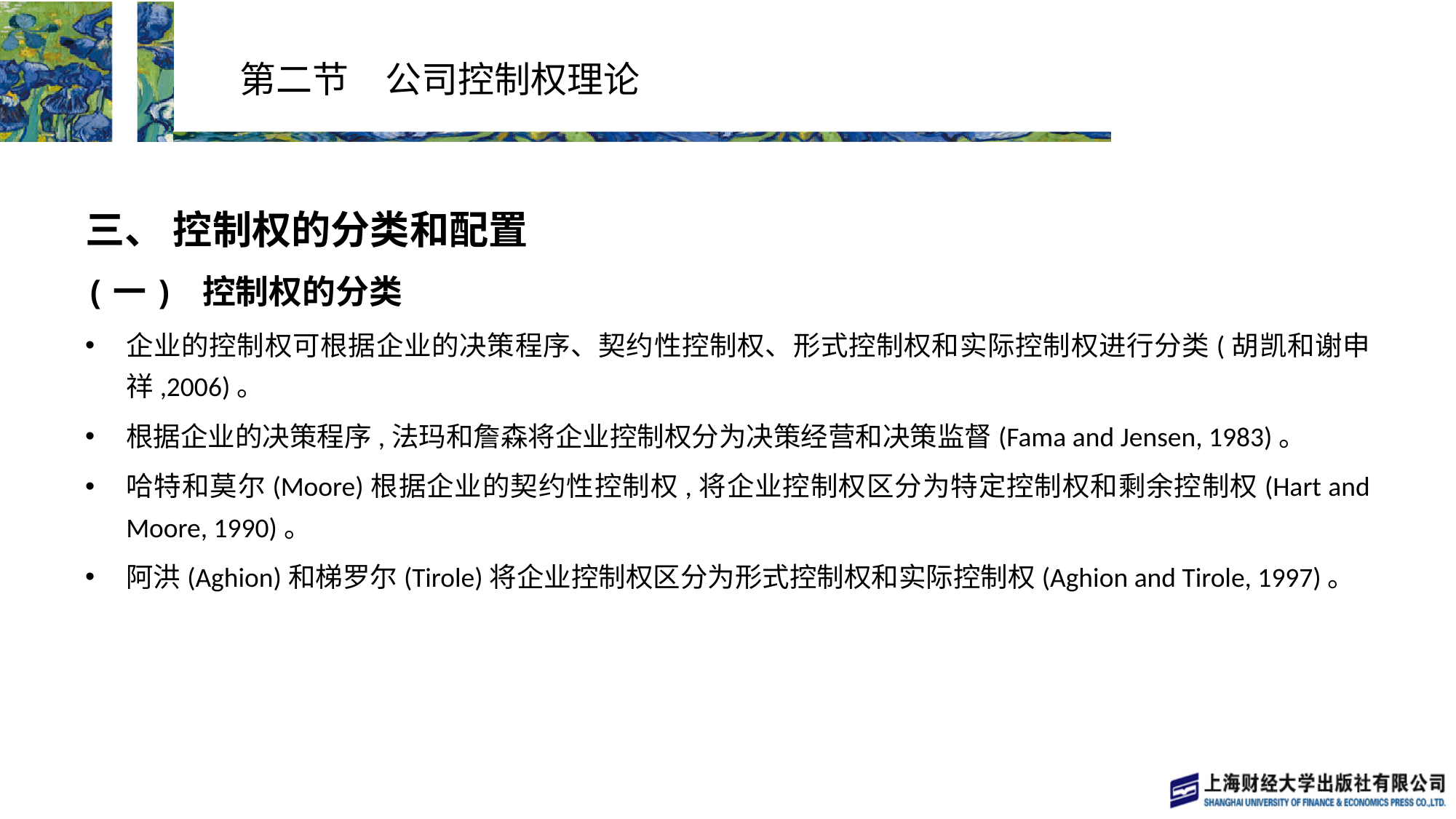

# 第二节　公司控制权理论
三、 控制权的分类和配置
(一) 控制权的分类
企业的控制权可根据企业的决策程序、契约性控制权、形式控制权和实际控制权进行分类(胡凯和谢申祥,2006)。
根据企业的决策程序,法玛和詹森将企业控制权分为决策经营和决策监督(Fama and Jensen, 1983)。
哈特和莫尔(Moore)根据企业的契约性控制权,将企业控制权区分为特定控制权和剩余控制权(Hart and Moore, 1990)。
阿洪(Aghion)和梯罗尔(Tirole)将企业控制权区分为形式控制权和实际控制权(Aghion and Tirole, 1997)。